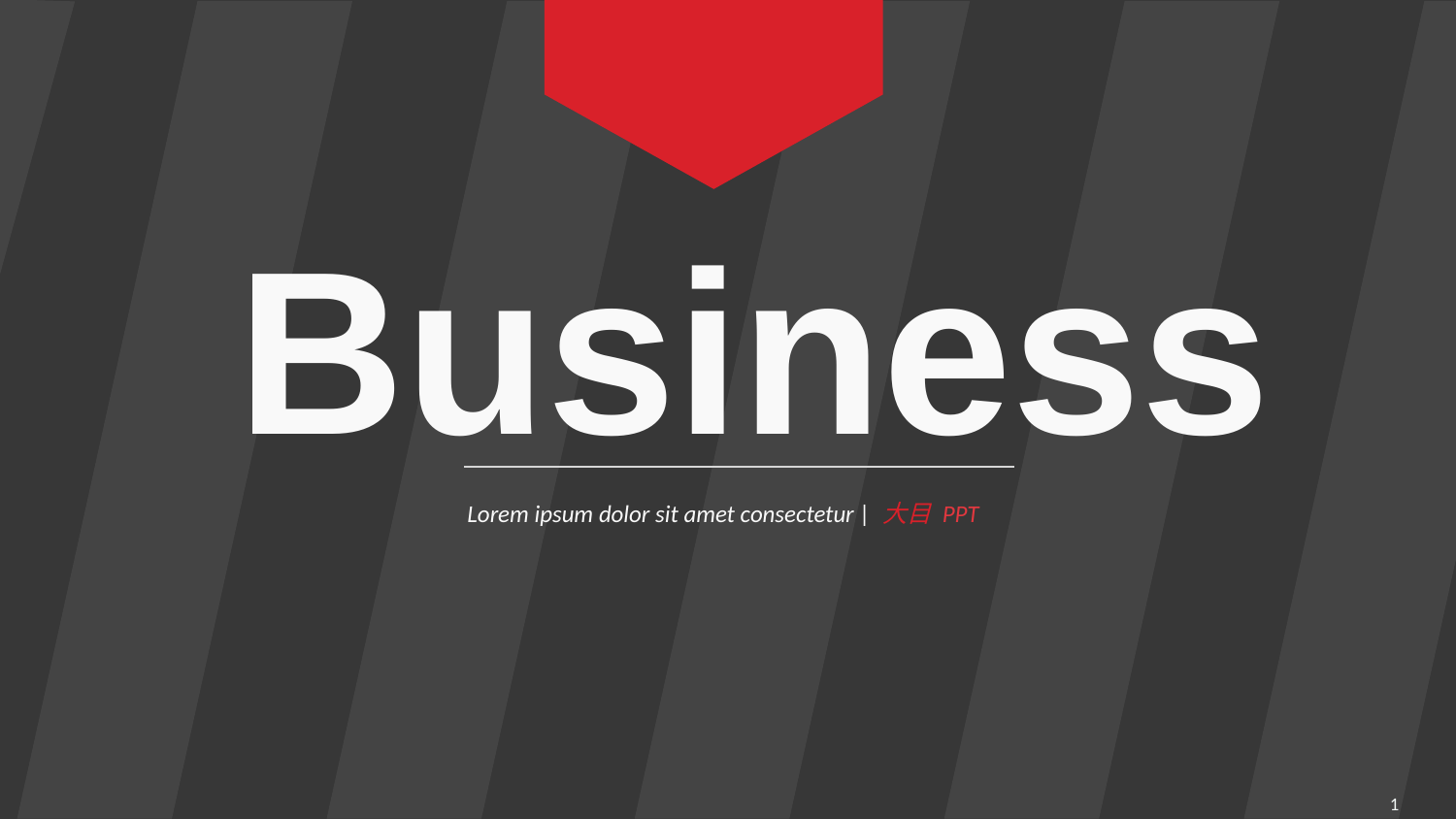

Business
Lorem ipsum dolor sit amet consectetur | 大目 PPT